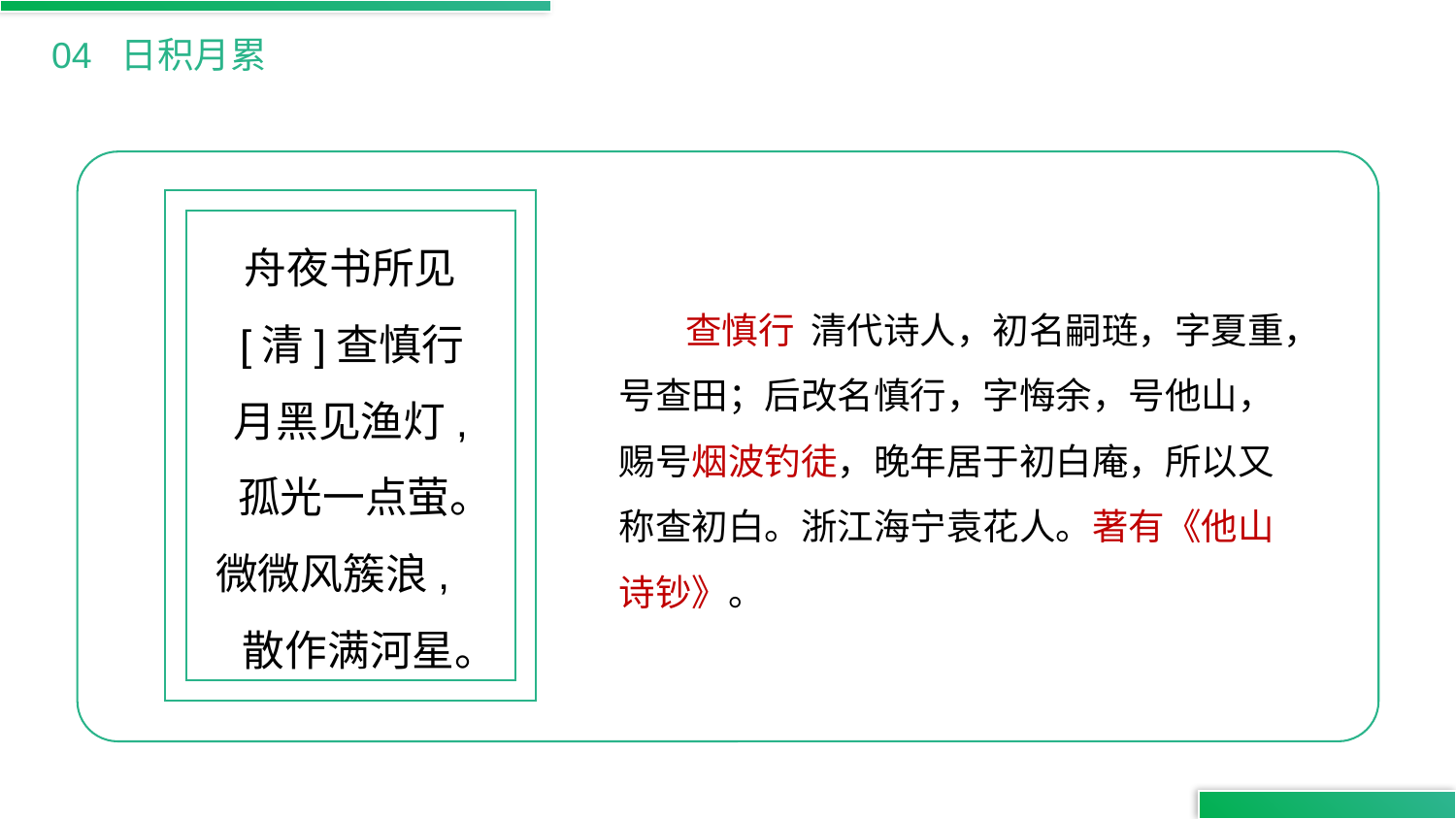

04  日积月累
舟夜书所见
 [清]查慎行
月黑见渔灯,
   孤光一点萤。
微微风簇浪,
   散作满河星。
       查慎行  清代诗人，初名嗣琏，字夏重，号查田；后改名慎行，字悔余，号他山，赐号烟波钓徒，晚年居于初白庵，所以又称查初白。浙江海宁袁花人。著有《他山诗钞》。